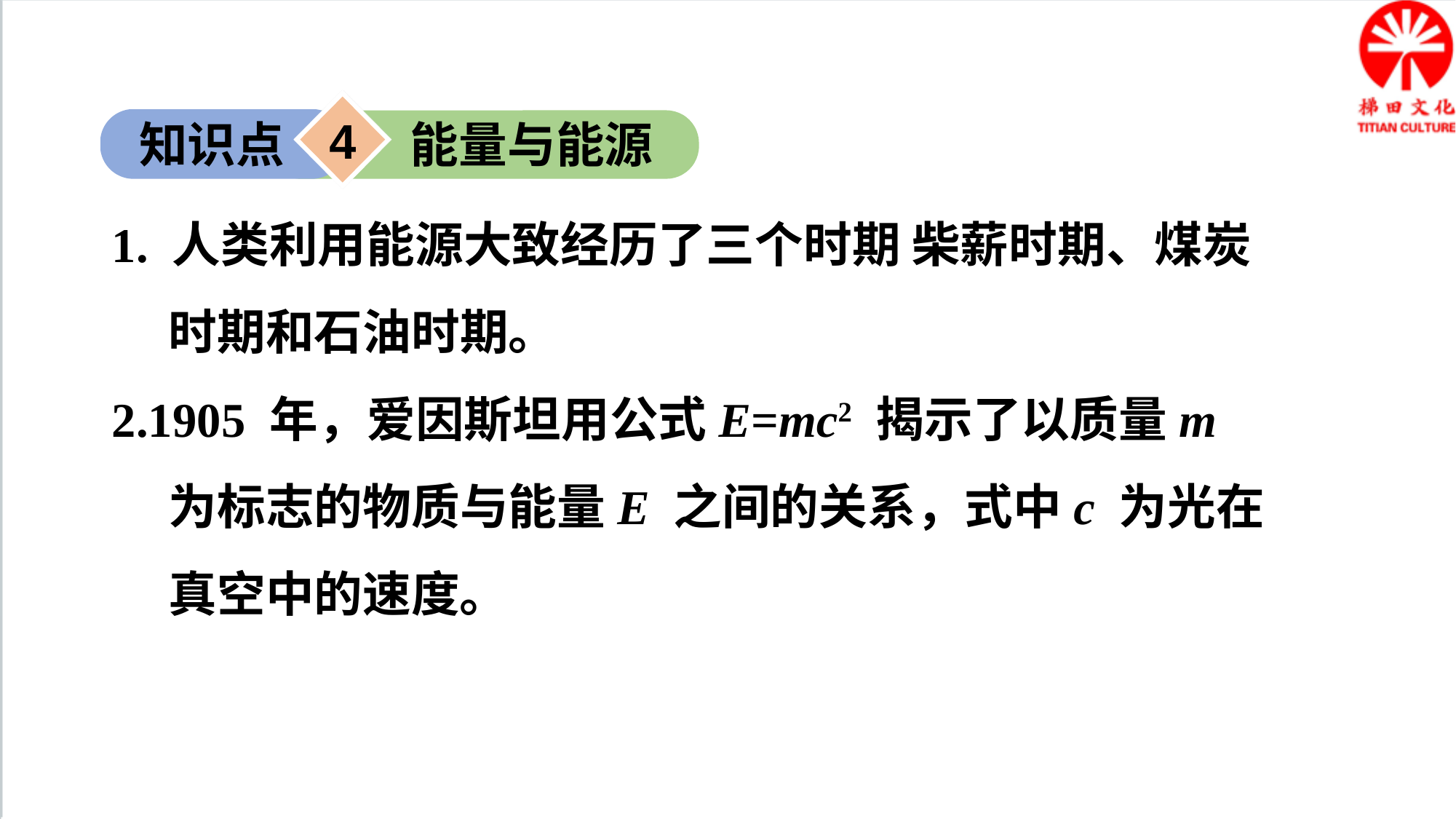

4
知识点
能量与能源

1. 人类利用能源大致经历了三个时期 柴薪时期、煤炭时期和石油时期。
2.1905 年，爱因斯坦用公式E=mc2 揭示了以质量m 为标志的物质与能量E 之间的关系，式中c 为光在真空中的速度。